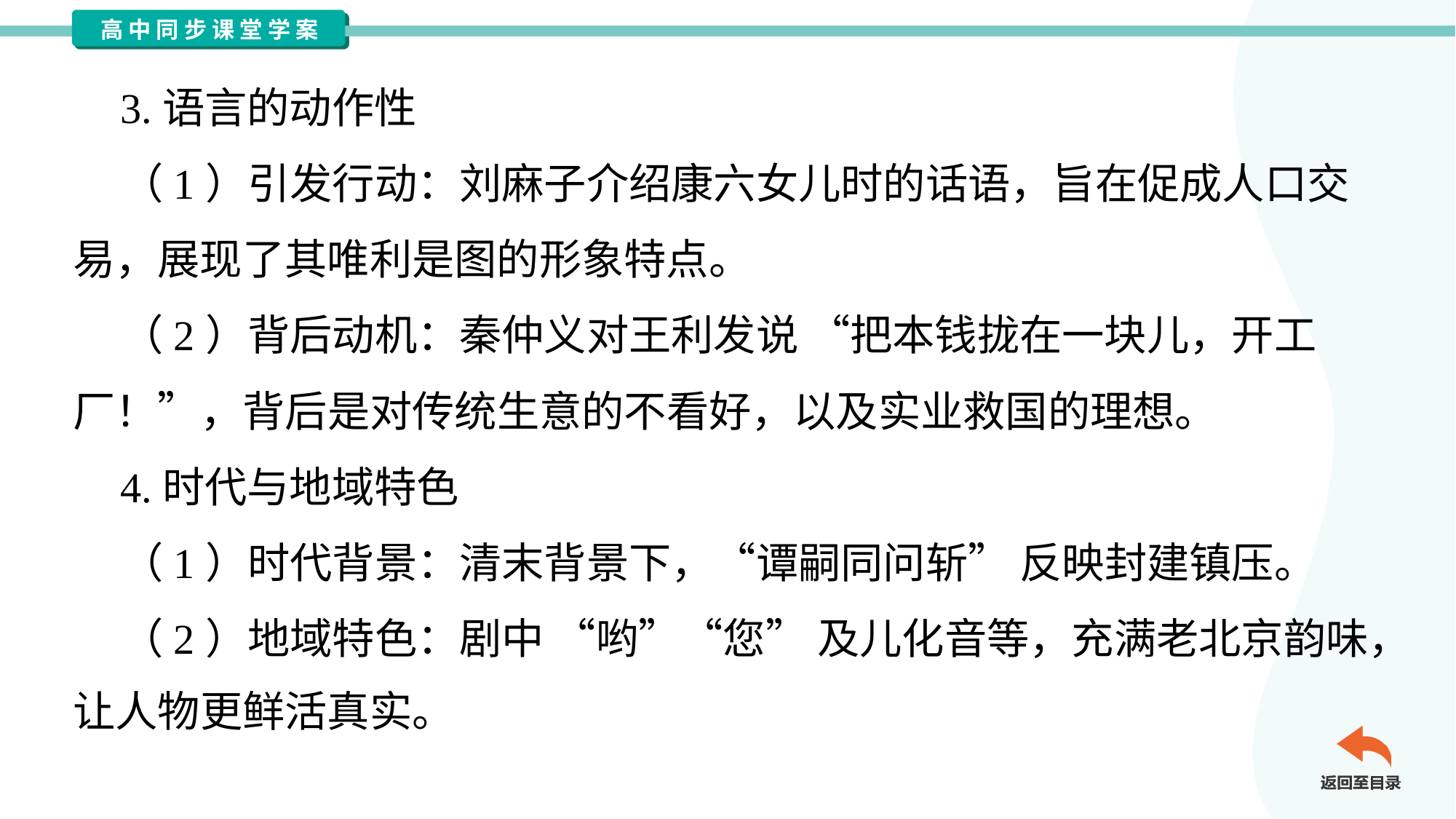

3.语言的动作性
    （1）引发行动：刘麻子介绍康六女儿时的话语，旨在促成人口交
易，展现了其唯利是图的形象特点。
    （2）背后动机：秦仲义对王利发说 “把本钱拢在一块儿，开工
厂！”，背后是对传统生意的不看好，以及实业救国的理想。
    4.时代与地域特色
    （1）时代背景：清末背景下，“谭嗣同问斩” 反映封建镇压。
    （2）地域特色：剧中 “哟”“您” 及儿化音等，充满老北京韵味，
让人物更鲜活真实。